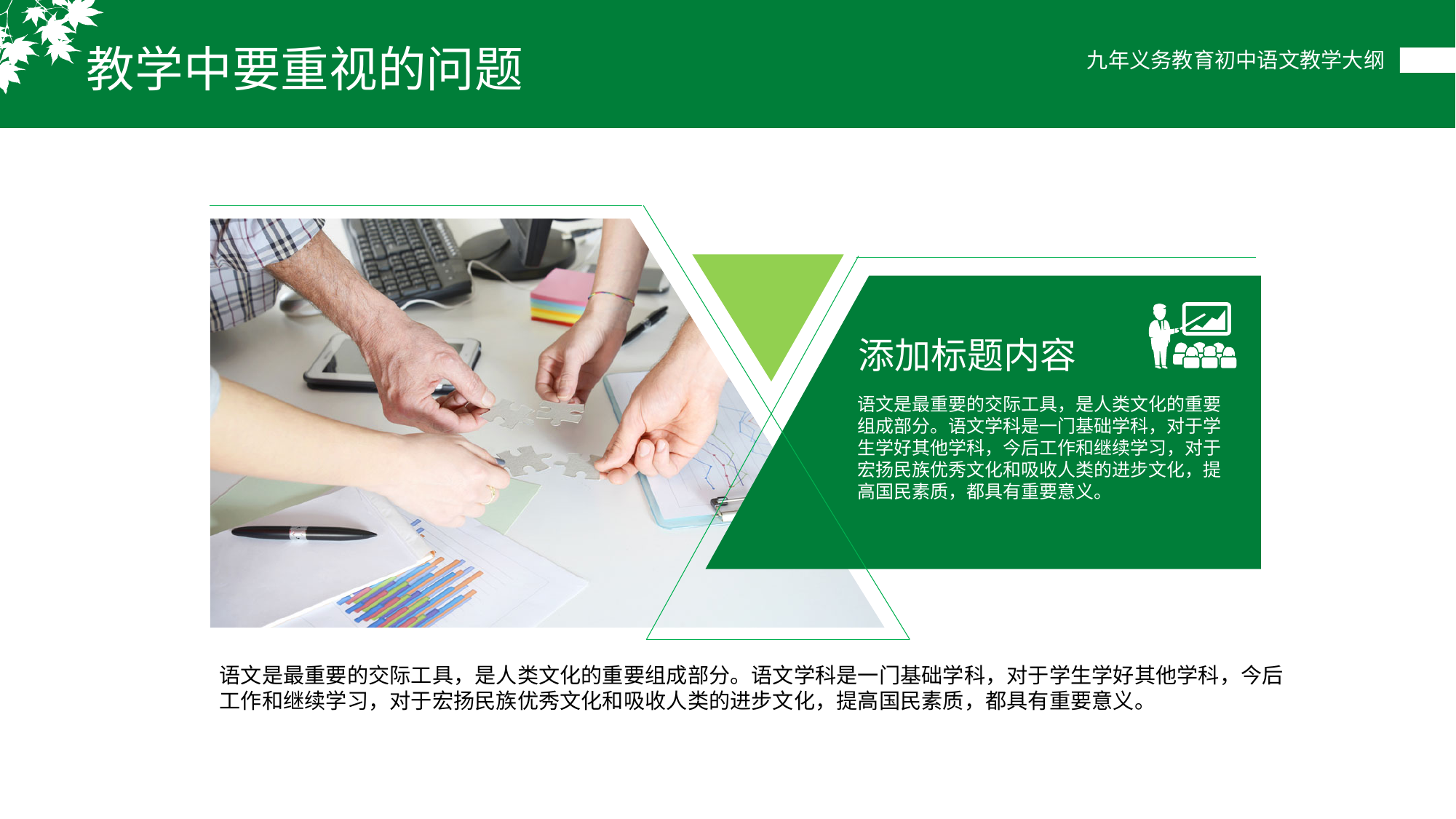

教学中要重视的问题

添加标题内容
语文是最重要的交际工具，是人类文化的重要组成部分。语文学科是一门基础学科，对于学生学好其他学科，今后工作和继续学习，对于宏扬民族优秀文化和吸收人类的进步文化，提高国民素质，都具有重要意义。
语文是最重要的交际工具，是人类文化的重要组成部分。语文学科是一门基础学科，对于学生学好其他学科，今后工作和继续学习，对于宏扬民族优秀文化和吸收人类的进步文化，提高国民素质，都具有重要意义。
.
。